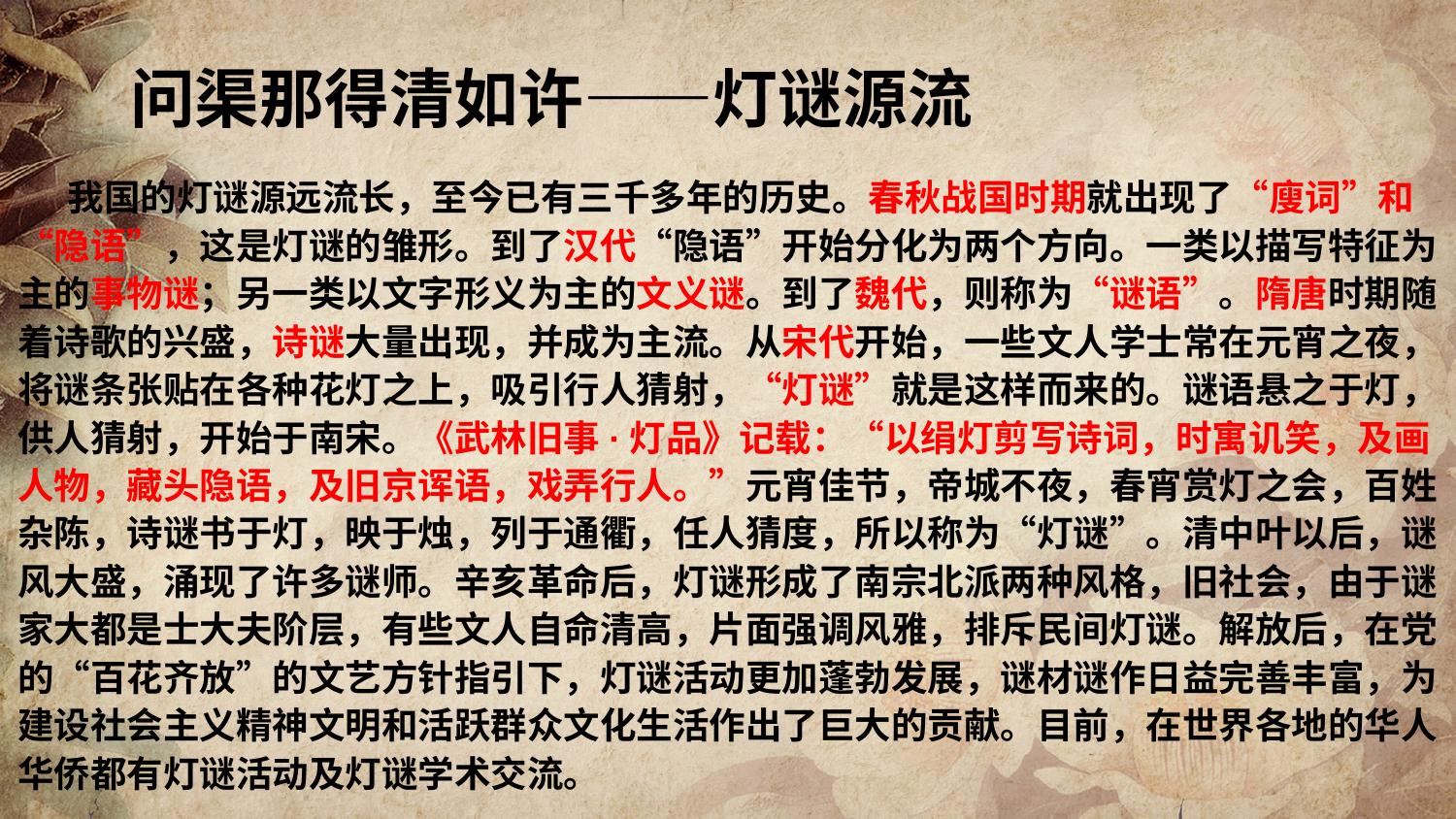

问渠那得清如许——灯谜源流
     我国的灯谜源远流长，至今已有三千多年的历史。春秋战国时期就出现了“廋词”和“隐语”，这是灯谜的雏形。到了汉代“隐语”开始分化为两个方向。一类以描写特征为主的事物谜；另一类以文字形义为主的文义谜。到了魏代，则称为“谜语”。隋唐时期随着诗歌的兴盛，诗谜大量出现，并成为主流。从宋代开始，一些文人学士常在元宵之夜，将谜条张贴在各种花灯之上，吸引行人猜射，“灯谜”就是这样而来的。谜语悬之于灯，供人猜射，开始于南宋。《武林旧事·灯品》记载：“以绢灯剪写诗词，时寓讥笑，及画人物，藏头隐语，及旧京诨语，戏弄行人。”元宵佳节，帝城不夜，春宵赏灯之会，百姓杂陈，诗谜书于灯，映于烛，列于通衢，任人猜度，所以称为“灯谜”。清中叶以后，谜风大盛，涌现了许多谜师。辛亥革命后，灯谜形成了南宗北派两种风格，旧社会，由于谜家大都是士大夫阶层，有些文人自命清高，片面强调风雅，排斥民间灯谜。解放后，在党的“百花齐放”的文艺方针指引下，灯谜活动更加蓬勃发展，谜材谜作日益完善丰富，为建设社会主义精神文明和活跃群众文化生活作出了巨大的贡献。目前，在世界各地的华人华侨都有灯谜活动及灯谜学术交流。